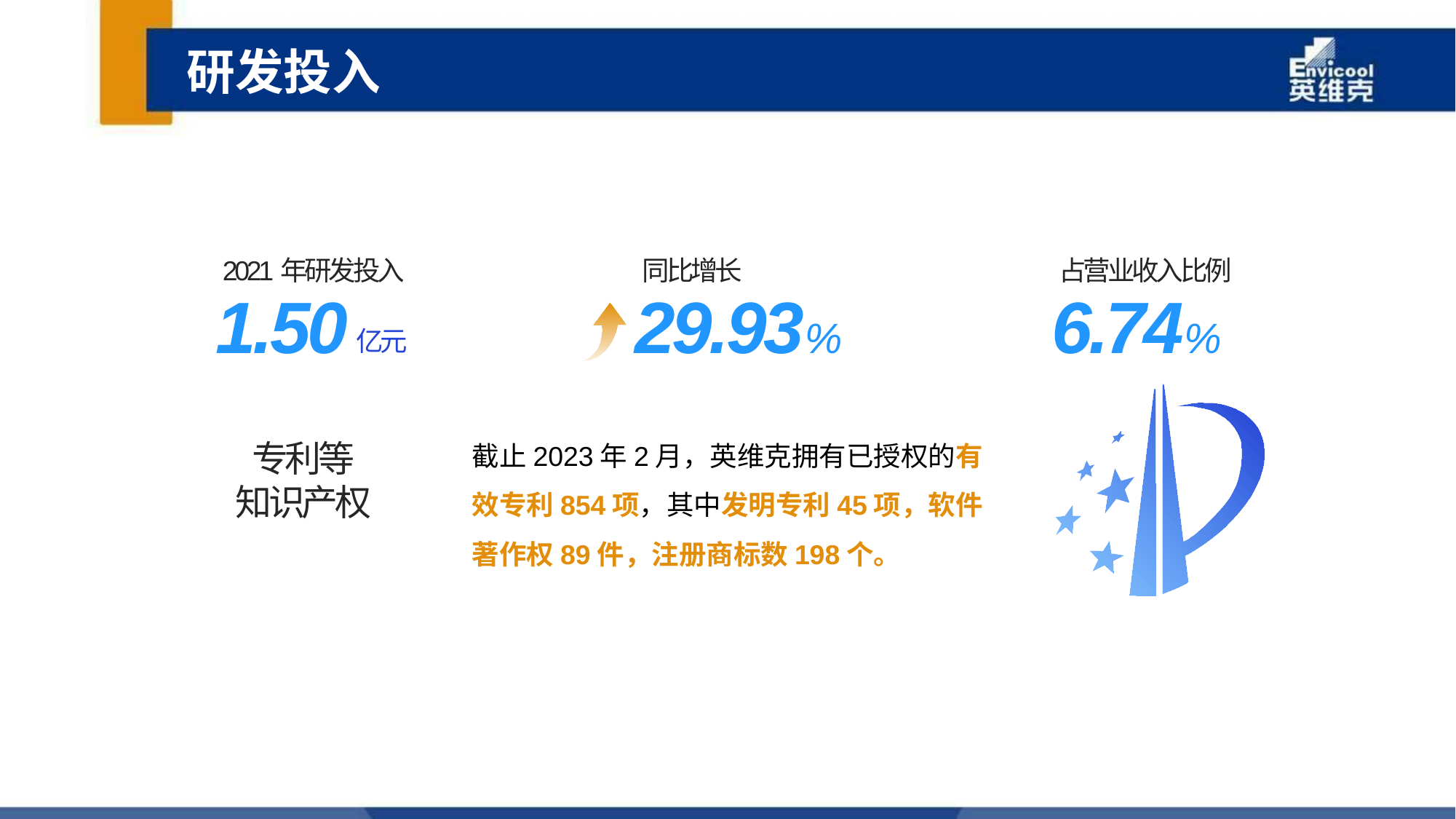

研发投入
2021年研发投入
同比增长
占营业收入比例
1.50
29.93%
6.74%

亿元

截止2023年2月，英维克拥有已授权的有效专利854项，其中发明专利45项，软件著作权89件，注册商标数198个。
专利等
知识产权